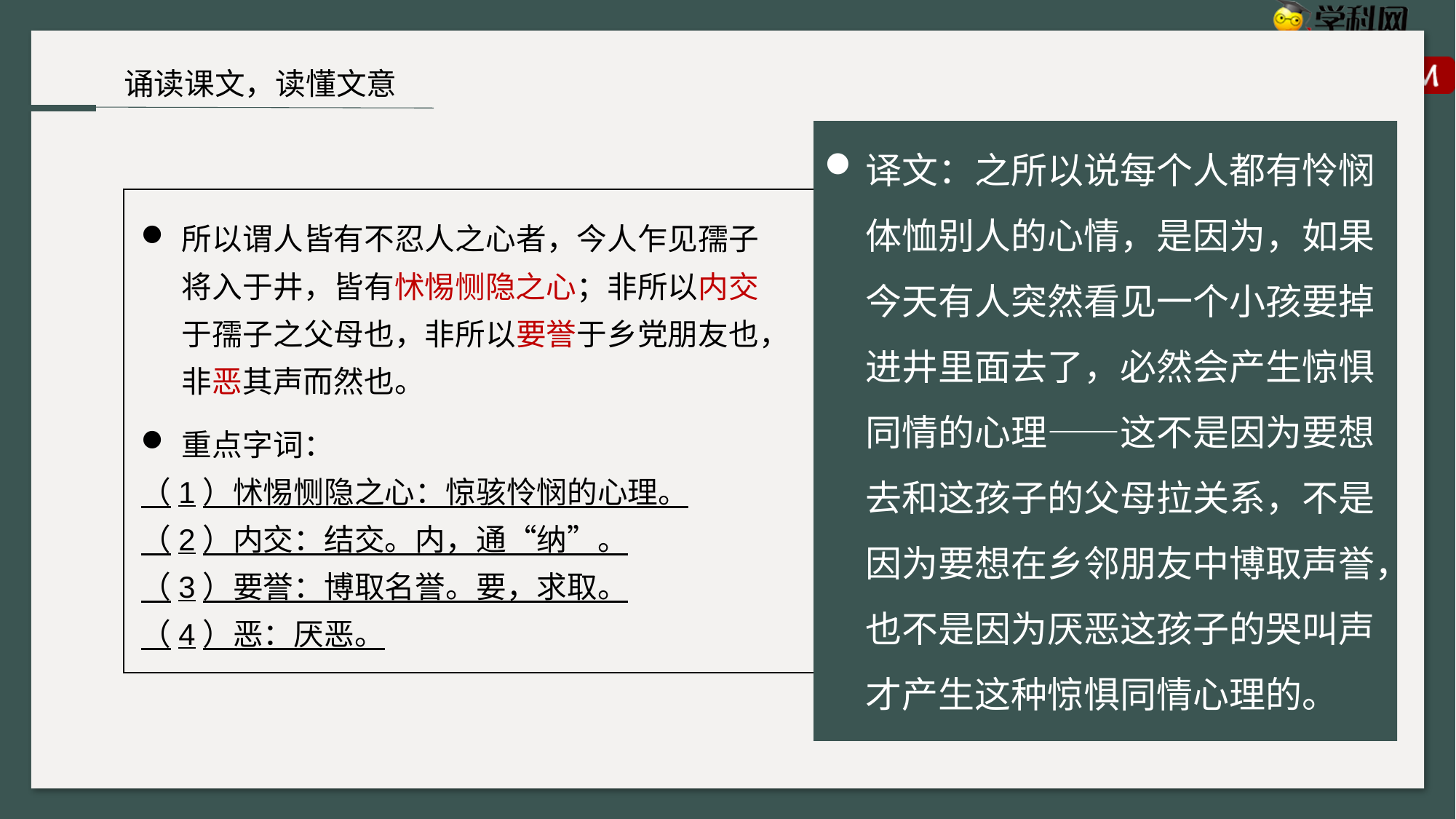

诵读课文，读懂文意

译文：之所以说每个人都有怜悯体恤别人的心情，是因为，如果今天有人突然看见一个小孩要掉进井里面去了，必然会产生惊惧同情的心理——这不是因为要想去和这孩子的父母拉关系，不是因为要想在乡邻朋友中博取声誉，也不是因为厌恶这孩子的哭叫声才产生这种惊惧同情心理的。

所以谓人皆有不忍人之心者，今人乍见孺子将入于井，皆有怵惕恻隐之心；非所以内交于孺子之父母也，非所以要誉于乡党朋友也，非恶其声而然也。

重点字词：
（1）怵惕恻隐之心：惊骇怜悯的心理。
（2）内交：结交。内，通“纳”。
（3）要誉：博取名誉。要，求取。
（4）恶：厌恶。